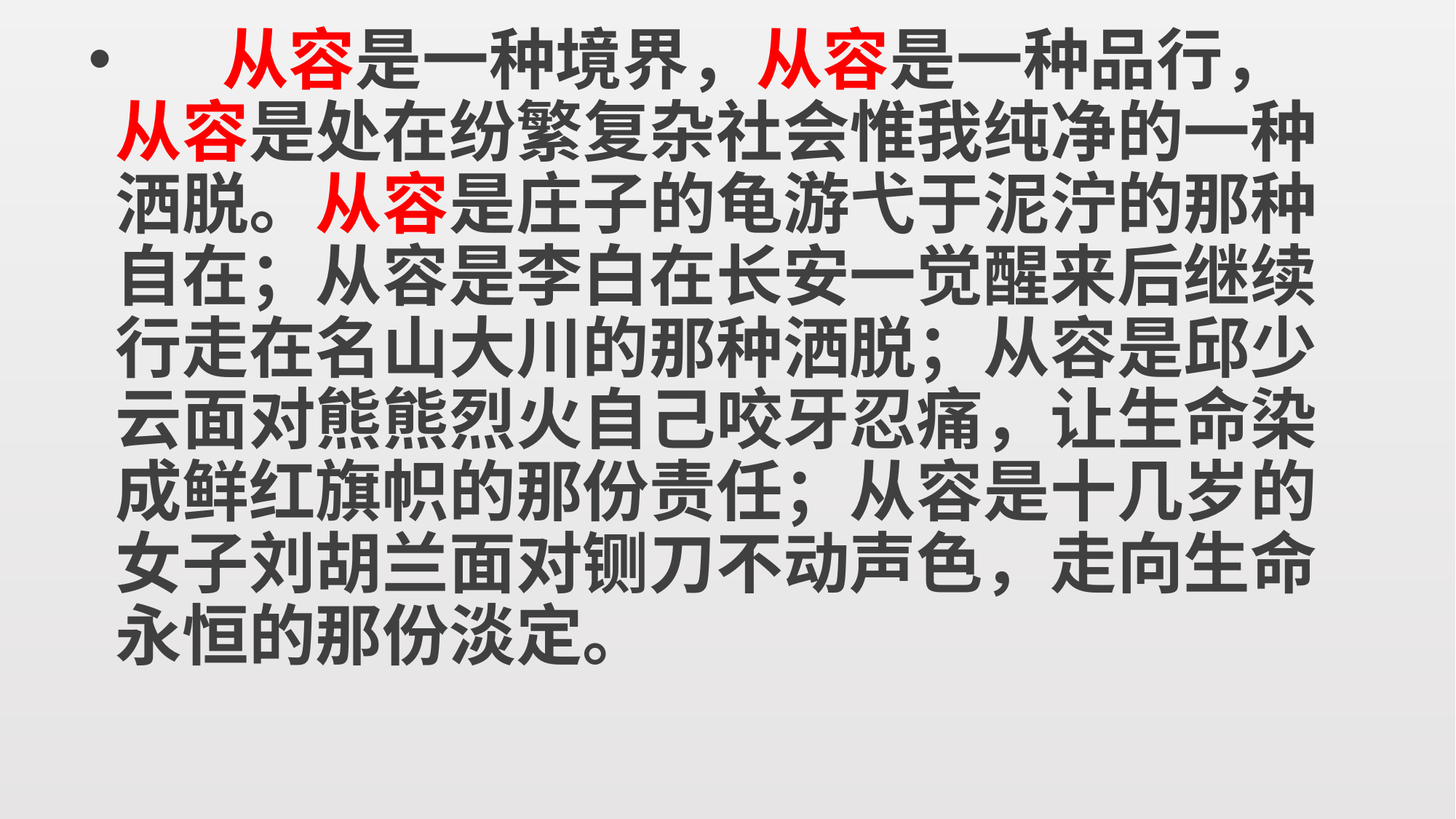

从容是一种境界，从容是一种品行，从容是处在纷繁复杂社会惟我纯净的一种洒脱。从容是庄子的龟游弋于泥泞的那种自在；从容是李白在长安一觉醒来后继续行走在名山大川的那种洒脱；从容是邱少云面对熊熊烈火自己咬牙忍痛，让生命染成鲜红旗帜的那份责任；从容是十几岁的女子刘胡兰面对铡刀不动声色，走向生命永恒的那份淡定。